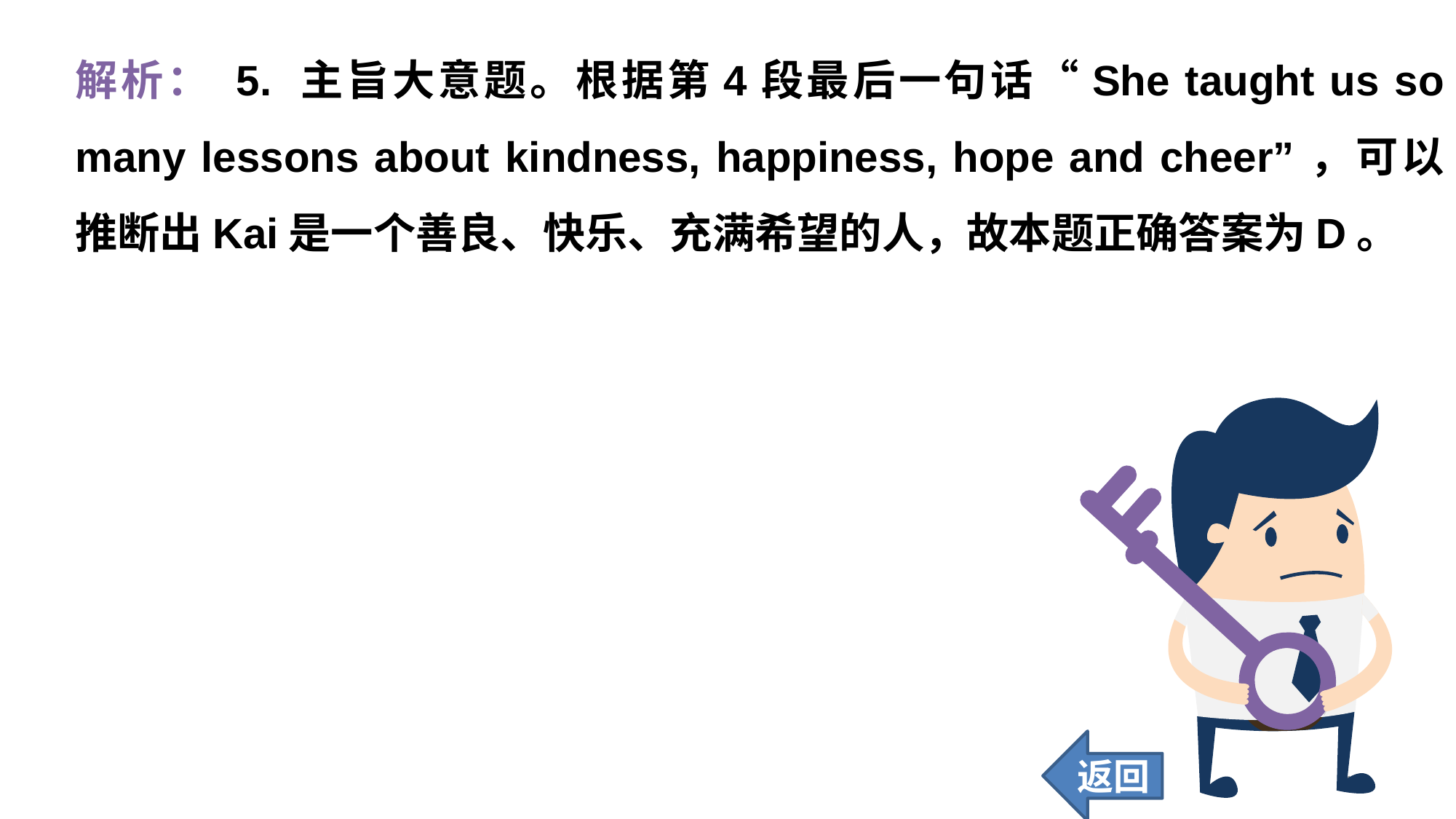

解析： 5. 主旨大意题。根据第4段最后一句话“She taught us so many lessons about kindness, happiness, hope and cheer”，可以推断出Kai是一个善良、快乐、充满希望的人，故本题正确答案为D。

返回
195